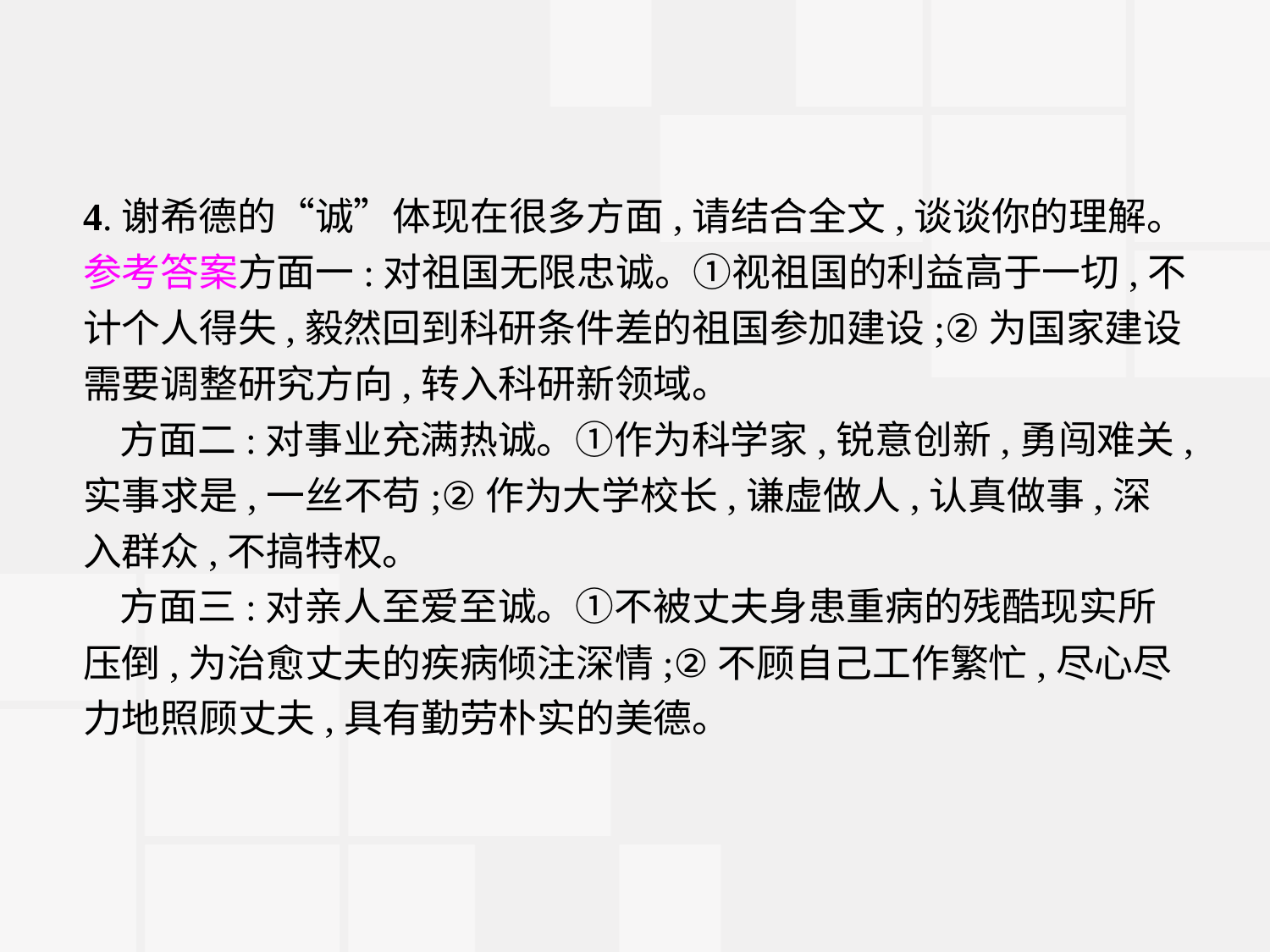

4.谢希德的“诚”体现在很多方面,请结合全文,谈谈你的理解。
参考答案方面一:对祖国无限忠诚。①视祖国的利益高于一切,不计个人得失,毅然回到科研条件差的祖国参加建设;②为国家建设需要调整研究方向,转入科研新领域。
方面二:对事业充满热诚。①作为科学家,锐意创新,勇闯难关,实事求是,一丝不苟;②作为大学校长,谦虚做人,认真做事,深入群众,不搞特权。
方面三:对亲人至爱至诚。①不被丈夫身患重病的残酷现实所压倒,为治愈丈夫的疾病倾注深情;②不顾自己工作繁忙,尽心尽力地照顾丈夫,具有勤劳朴实的美德。